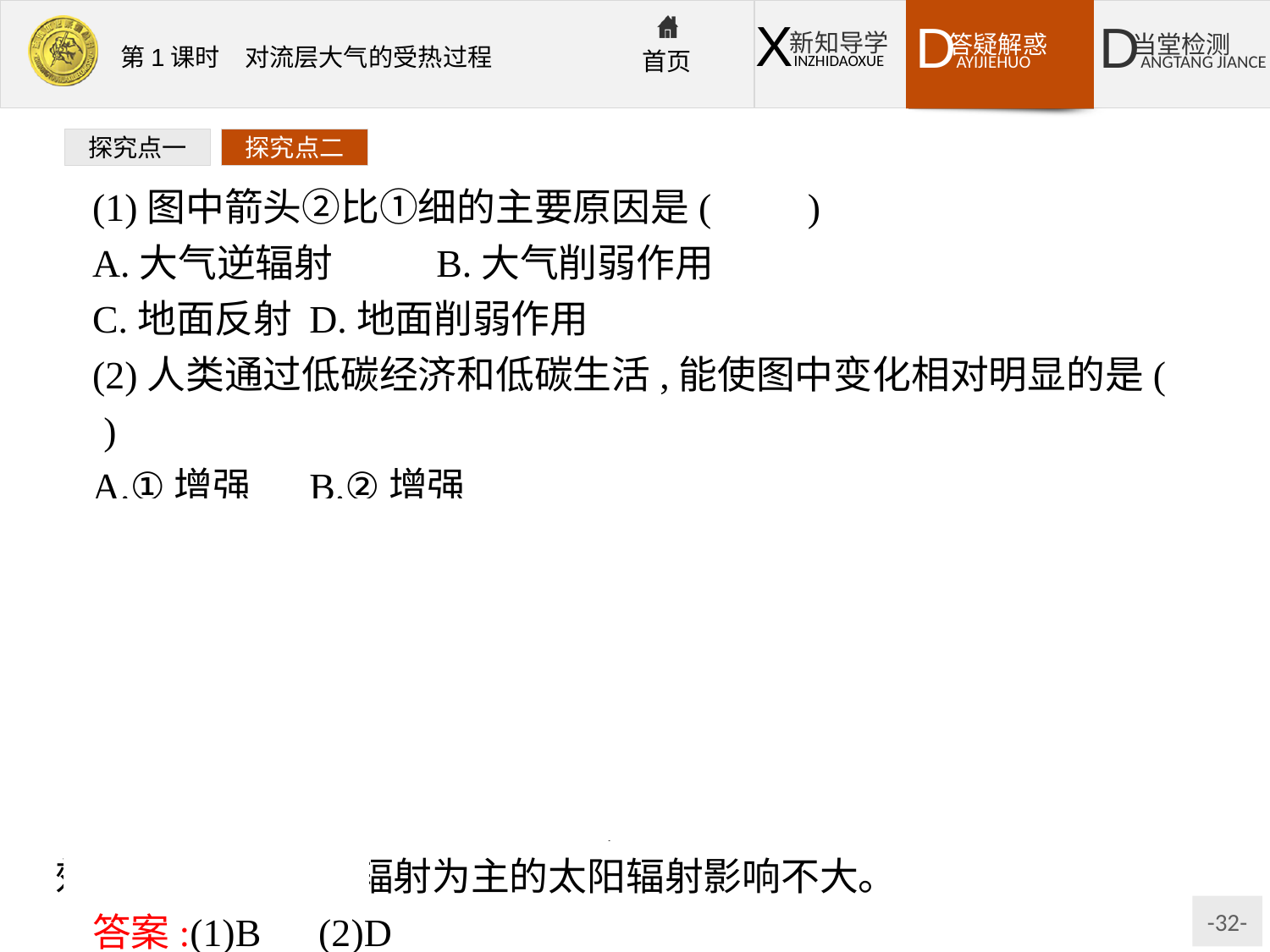

探究点一
探究点二
(1)图中箭头②比①细的主要原因是(　　)
A.大气逆辐射	B.大气削弱作用
C.地面反射	D.地面削弱作用
(2)人类通过低碳经济和低碳生活,能使图中变化相对明显的是(　　)
A.①增强	B.②增强
C.③减弱	D.④减弱
解析:第(1)题,太阳辐射穿过大气层时,受大气层的吸收、反射和散射等削弱作用,使到达地面的大气辐射有所减少。第(2)题,二氧化碳等温室气体对辐射的吸收具有选择性,主要吸收长波辐射。人类通过低碳经济和低碳生活降低空气中二氧化碳等温室气体含量,能明显降低大气对地面辐射的吸收能力,进而降低④所示大气逆辐射的保温效应,但对以短波辐射为主的太阳辐射影响不大。
答案:(1)B　(2)D